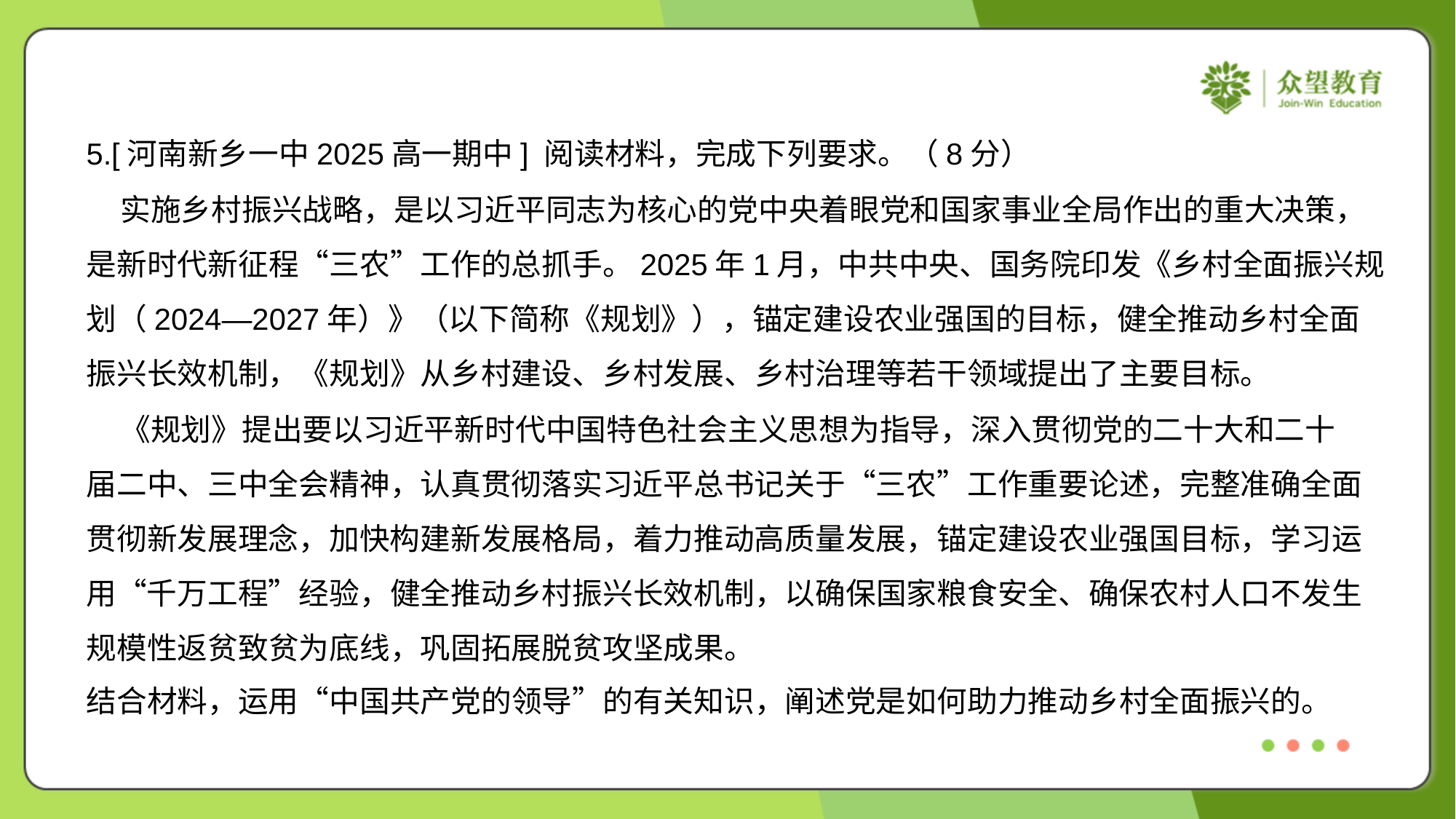

5.[河南新乡一中2025高一期中] 阅读材料，完成下列要求。（8分）
    实施乡村振兴战略，是以习近平同志为核心的党中央着眼党和国家事业全局作出的重大决策，
是新时代新征程“三农”工作的总抓手。2025年1月，中共中央、国务院印发《乡村全面振兴规
划（2024—2027年）》（以下简称《规划》），锚定建设农业强国的目标，健全推动乡村全面
振兴长效机制，《规划》从乡村建设、乡村发展、乡村治理等若干领域提出了主要目标。
    《规划》提出要以习近平新时代中国特色社会主义思想为指导，深入贯彻党的二十大和二十
届二中、三中全会精神，认真贯彻落实习近平总书记关于“三农”工作重要论述，完整准确全面
贯彻新发展理念，加快构建新发展格局，着力推动高质量发展，锚定建设农业强国目标，学习运
用“千万工程”经验，健全推动乡村振兴长效机制，以确保国家粮食安全、确保农村人口不发生
规模性返贫致贫为底线，巩固拓展脱贫攻坚成果。
结合材料，运用“中国共产党的领导”的有关知识，阐述党是如何助力推动乡村全面振兴的。